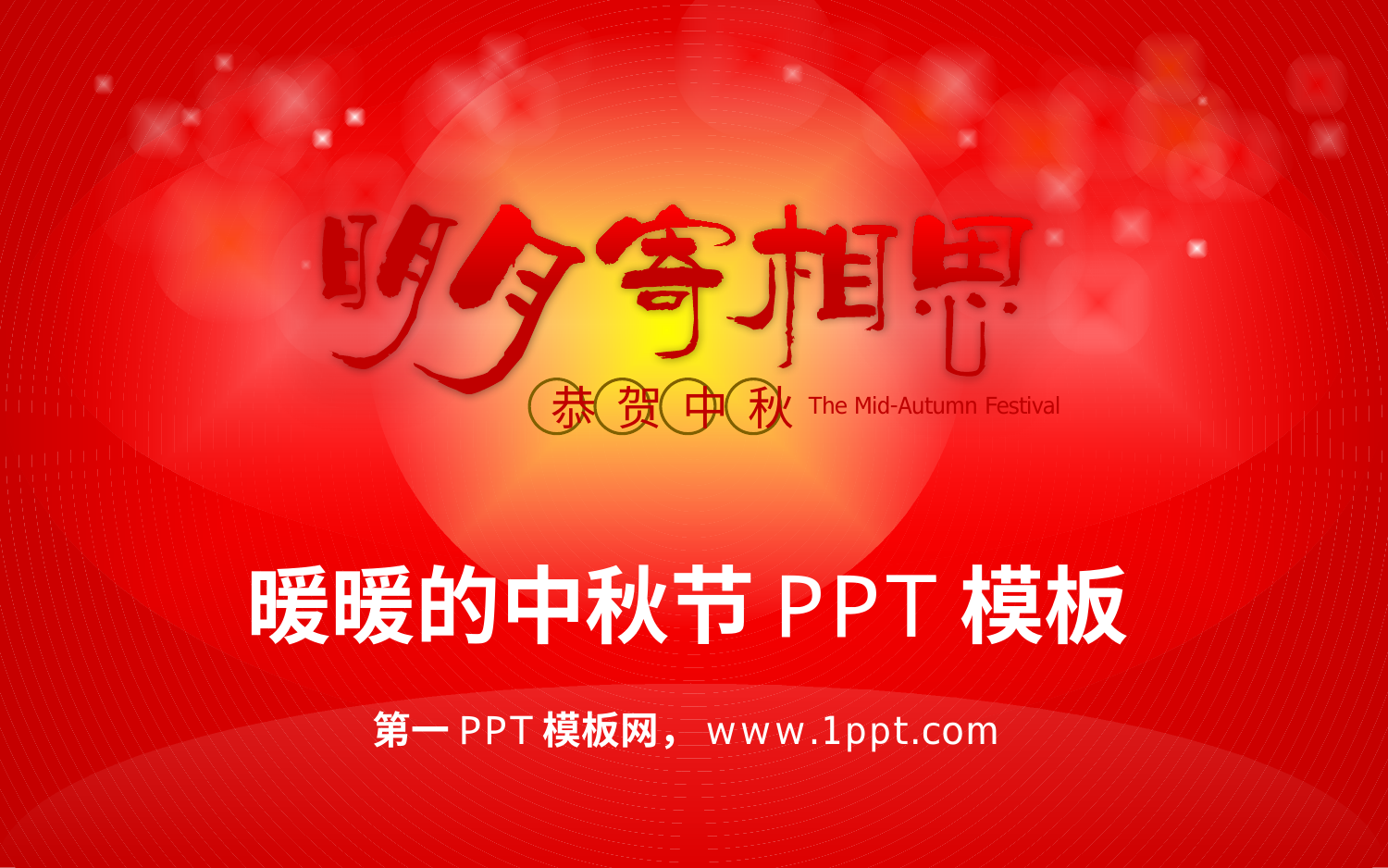

恭
贺
中
秋
The Mid-Autumn Festival
# 暖暖的中秋节PPT模板
第一PPT模板网，www.1ppt.com